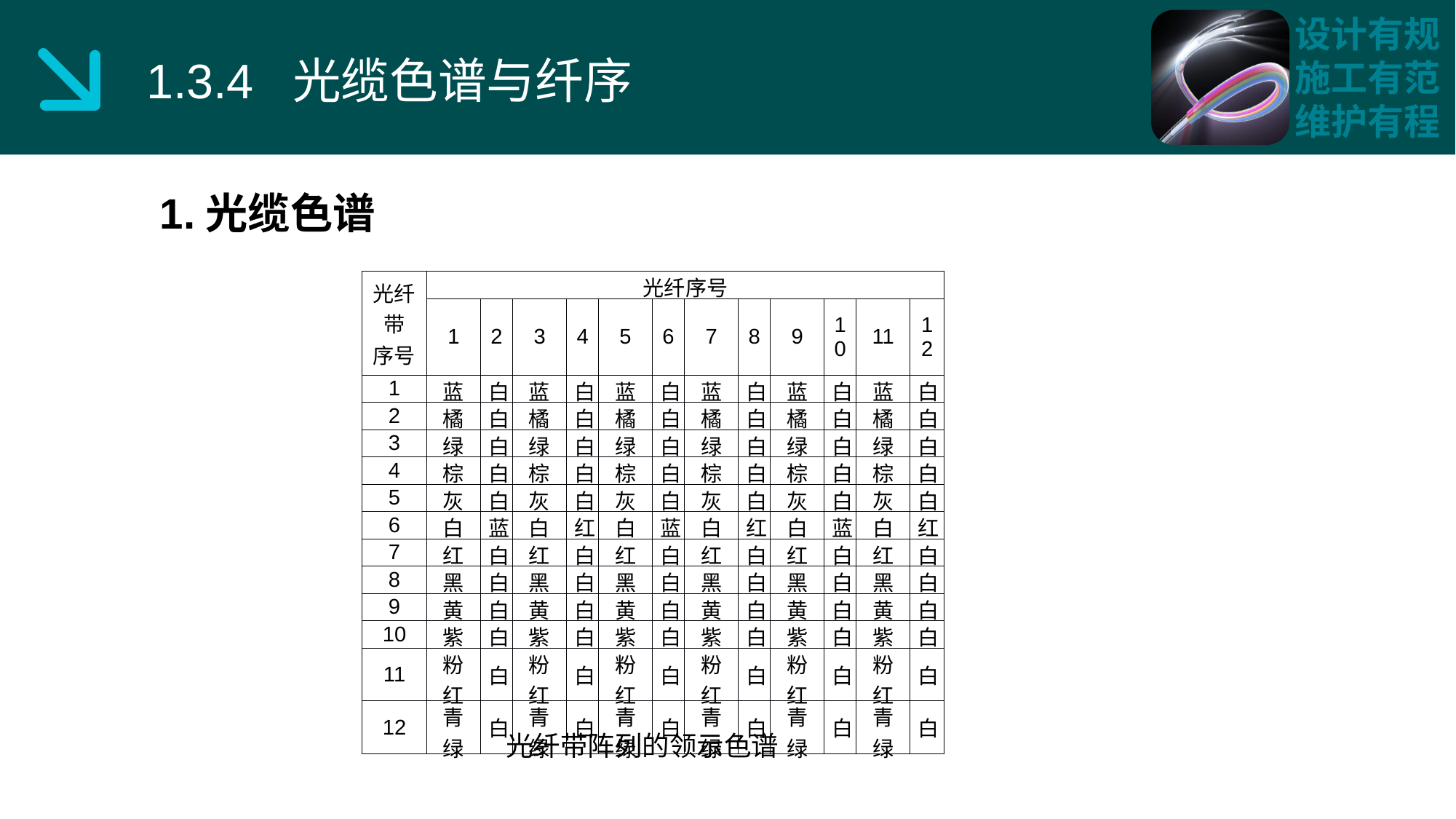

1.3.4  光缆色谱与纤序

1.光缆色谱
| 光纤带 序号 | 光纤序号 |  |  |  |  |  |  |  |  |  |  |  |
| --- | --- | --- | --- | --- | --- | --- | --- | --- | --- | --- | --- | --- |
|  | 1 | 2 | 3 | 4 | 5 | 6 | 7 | 8 | 9 | 10 | 11 | 12 |
| 1 | 蓝 | 白 | 蓝 | 白 | 蓝 | 白 | 蓝 | 白 | 蓝 | 白 | 蓝 | 白 |
| 2 | 橘 | 白 | 橘 | 白 | 橘 | 白 | 橘 | 白 | 橘 | 白 | 橘 | 白 |
| 3 | 绿 | 白 | 绿 | 白 | 绿 | 白 | 绿 | 白 | 绿 | 白 | 绿 | 白 |
| 4 | 棕 | 白 | 棕 | 白 | 棕 | 白 | 棕 | 白 | 棕 | 白 | 棕 | 白 |
| 5 | 灰 | 白 | 灰 | 白 | 灰 | 白 | 灰 | 白 | 灰 | 白 | 灰 | 白 |
| 6 | 白 | 蓝 | 白 | 红 | 白 | 蓝 | 白 | 红 | 白 | 蓝 | 白 | 红 |
| 7 | 红 | 白 | 红 | 白 | 红 | 白 | 红 | 白 | 红 | 白 | 红 | 白 |
| 8 | 黑 | 白 | 黑 | 白 | 黑 | 白 | 黑 | 白 | 黑 | 白 | 黑 | 白 |
| 9 | 黄 | 白 | 黄 | 白 | 黄 | 白 | 黄 | 白 | 黄 | 白 | 黄 | 白 |
| 10 | 紫 | 白 | 紫 | 白 | 紫 | 白 | 紫 | 白 | 紫 | 白 | 紫 | 白 |
| 11 | 粉红 | 白 | 粉红 | 白 | 粉红 | 白 | 粉红 | 白 | 粉红 | 白 | 粉红 | 白 |
| 12 | 青绿 | 白 | 青绿 | 白 | 青绿 | 白 | 青绿 | 白 | 青绿 | 白 | 青绿 | 白 |
光纤带阵列的领示色谱